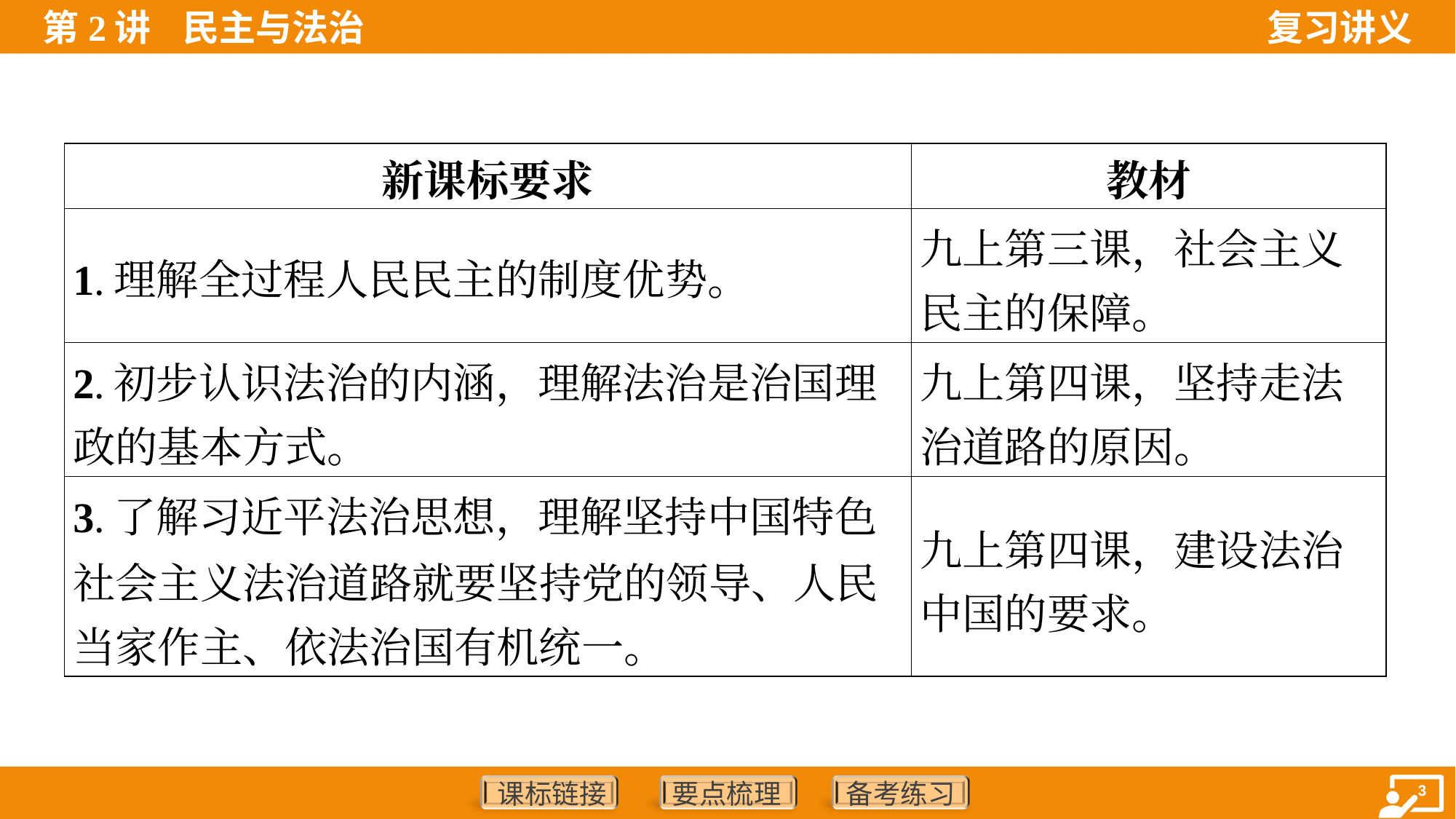

| 新课标要求 | 教材 |
| --- | --- |
| 1.理解全过程人民民主的制度优势。 | 九上第三课，社会主义 民主的保障。 |
| 2.初步认识法治的内涵，理解法治是治国理 政的基本方式。 | 九上第四课，坚持走法 治道路的原因。 |
| 3.了解习近平法治思想，理解坚持中国特色 社会主义法治道路就要坚持党的领导、人民 当家作主、依法治国有机统一。 | 九上第四课，建设法治 中国的要求。 |